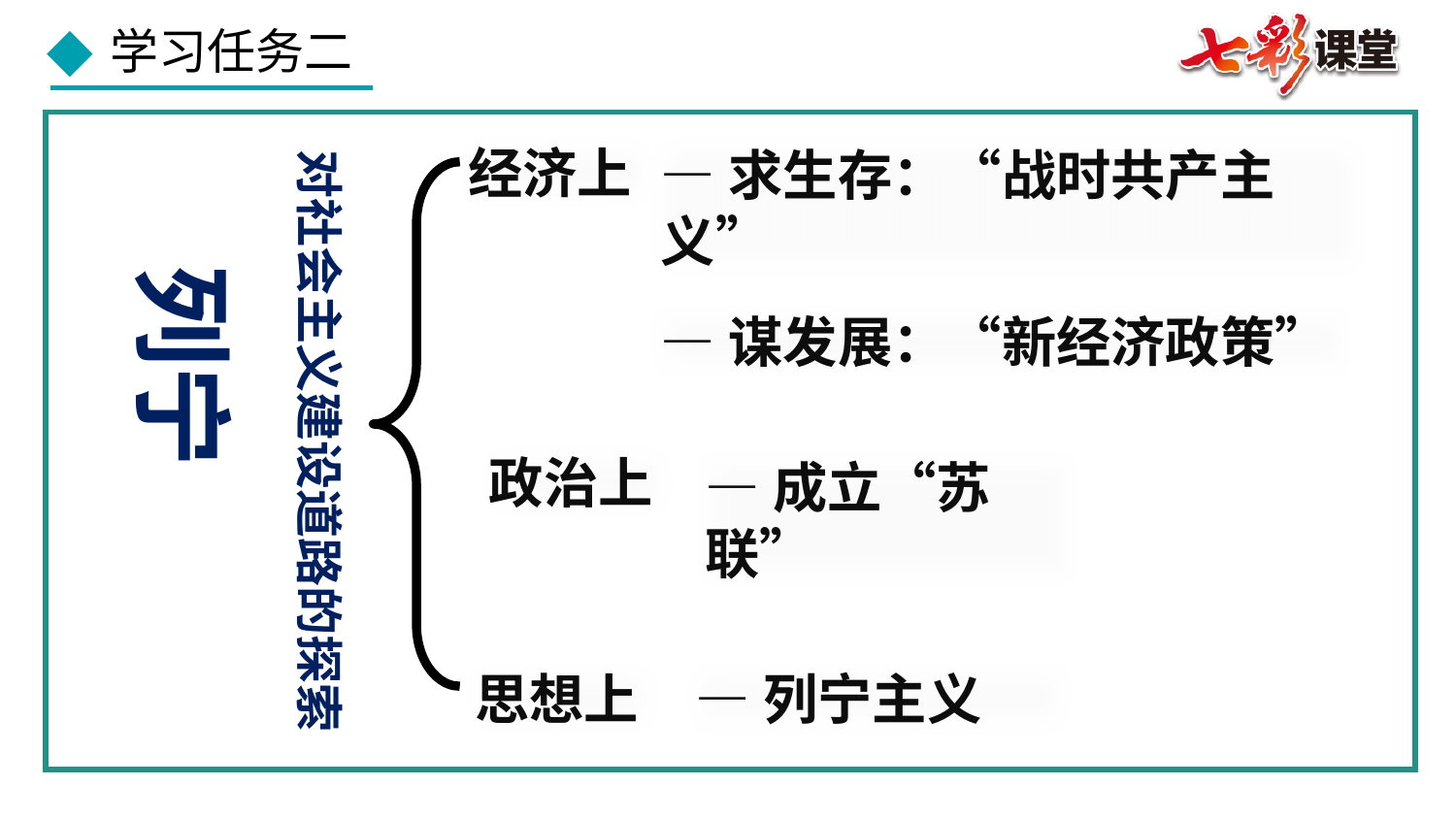

经济上
—求生存：“战时共产主义”
对社会主义建设道路的探索

列宁
—谋发展：“新经济政策”
政治上
—成立“苏联”
思想上
—列宁主义